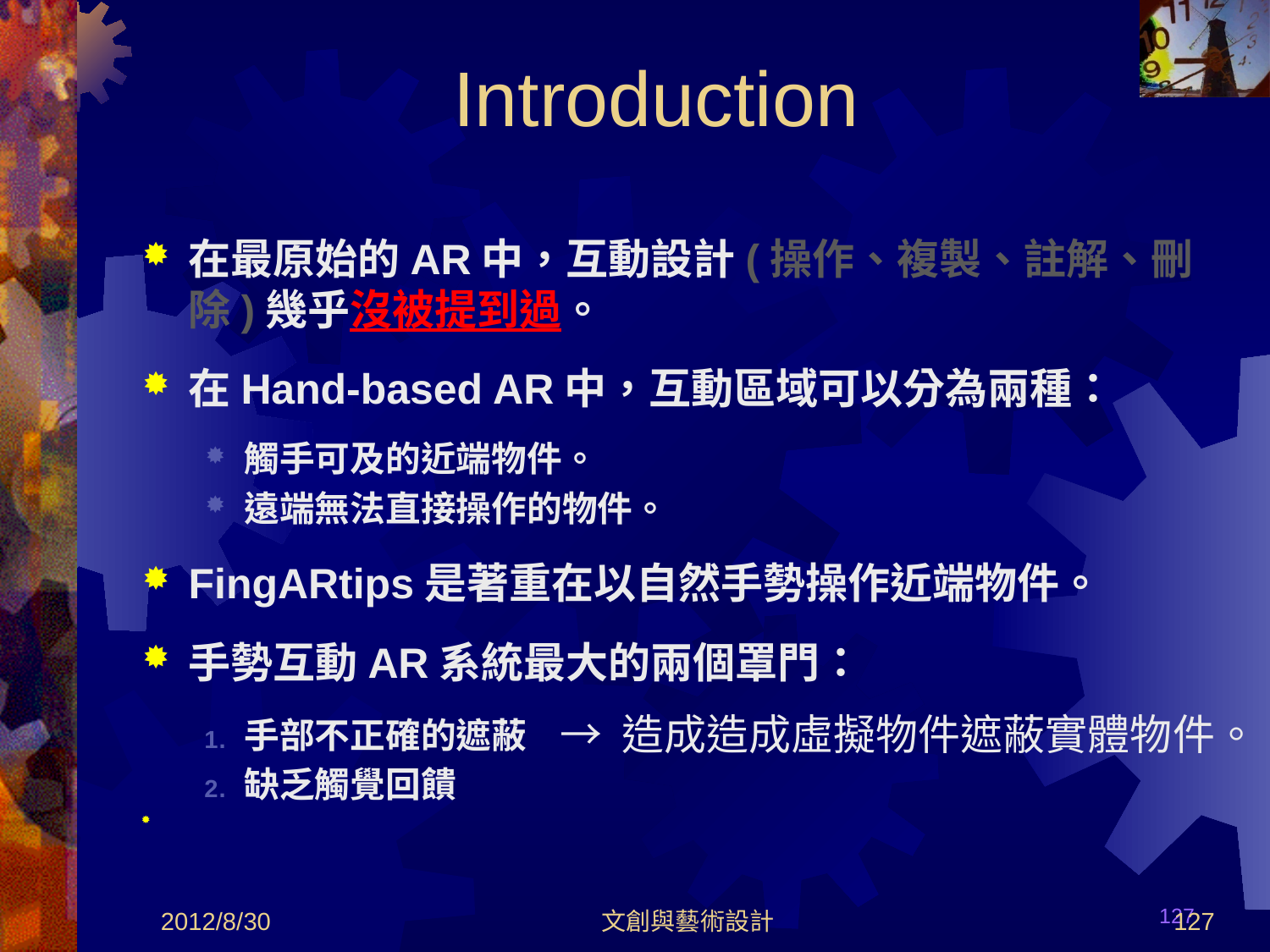

Introduction
在最原始的AR中，互動設計(操作、複製、註解、刪除)幾乎沒被提到過。

在Hand-based AR中，互動區域可以分為兩種：
觸手可及的近端物件。
遠端無法直接操作的物件。

FingARtips是著重在以自然手勢操作近端物件。

手勢互動AR系統最大的兩個罩門：

手部不正確的遮蔽
缺乏觸覺回饋

→ 造成造成虛擬物件遮蔽實體物件。
2012/8/30
文創與藝術設計
127
127